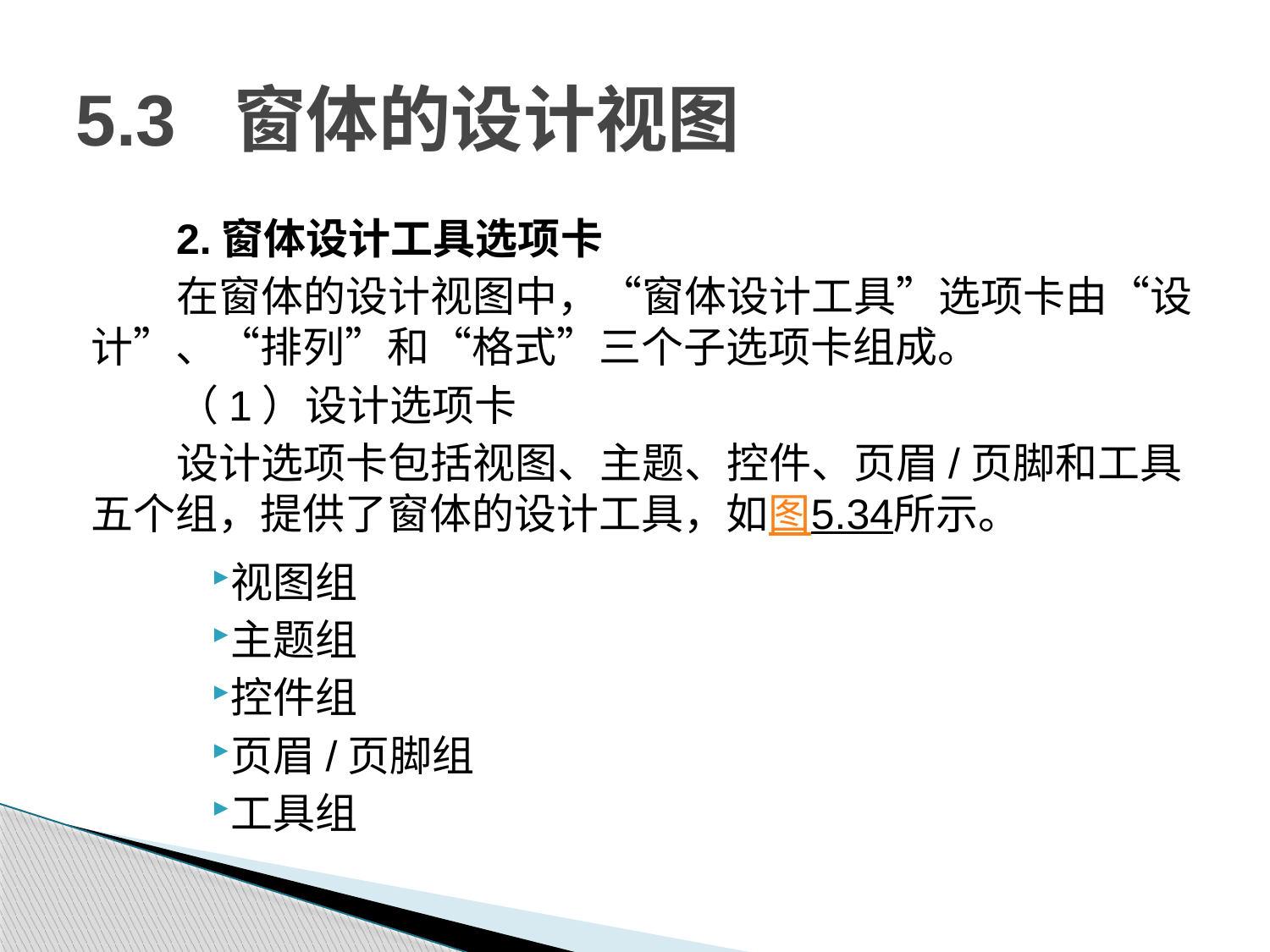

# 5.3  窗体的设计视图
2.窗体设计工具选项卡
在窗体的设计视图中，“窗体设计工具”选项卡由“设计”、“排列”和“格式”三个子选项卡组成。
（1）设计选项卡
设计选项卡包括视图、主题、控件、页眉/页脚和工具五个组，提供了窗体的设计工具，如图5.34所示。
视图组
主题组
控件组
页眉/页脚组
工具组